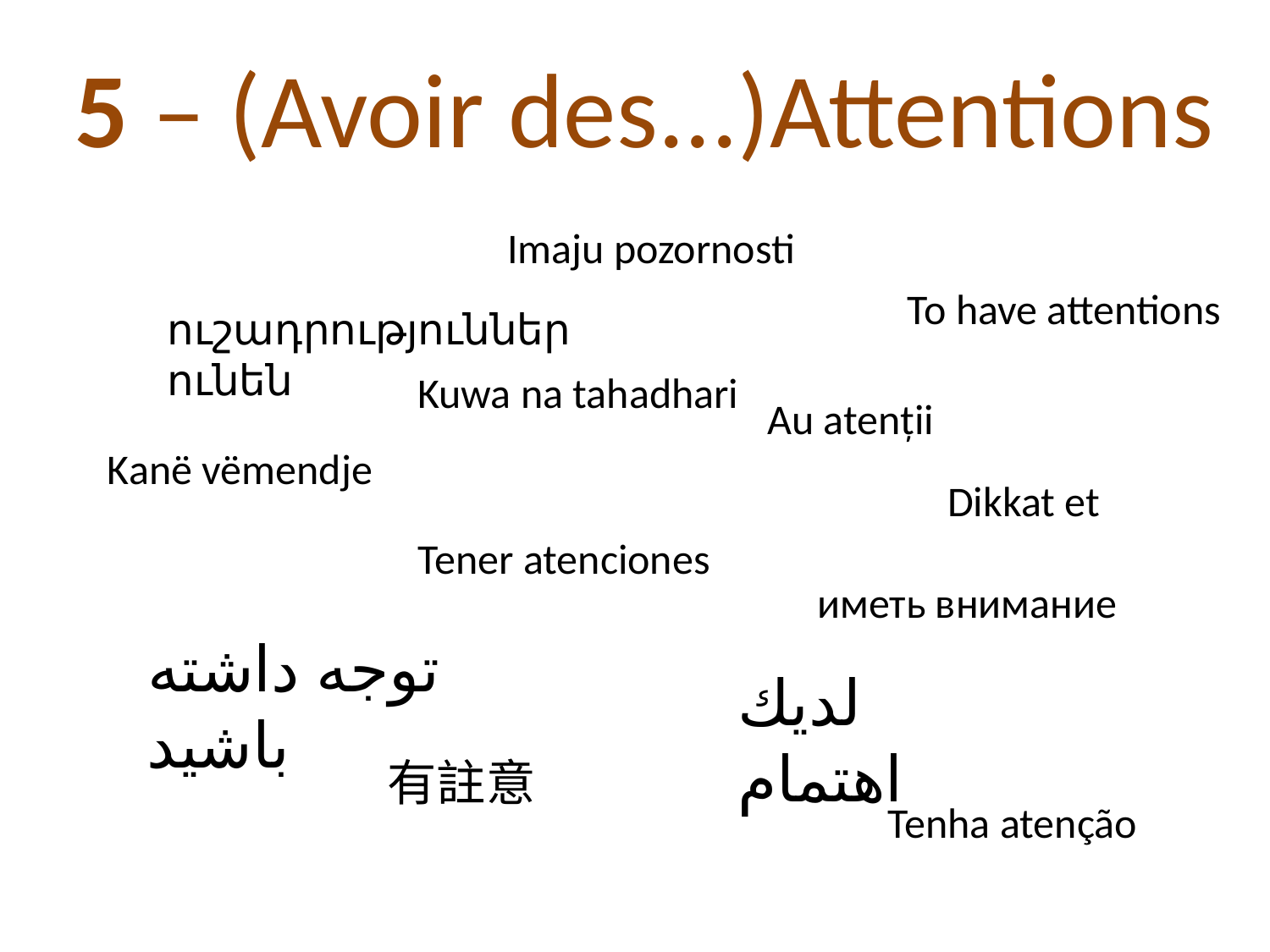

# 5 – (Avoir des...)Attentions
Imaju pozornosti
To have attentions
ուշադրություններ ունեն
Kuwa na tahadhari
Au atenții
Kanë vëmendje
Dikkat et
Tener atenciones
иметь внимание
توجه داشته باشید
لديك اهتمام
有註意
Tenha atenção